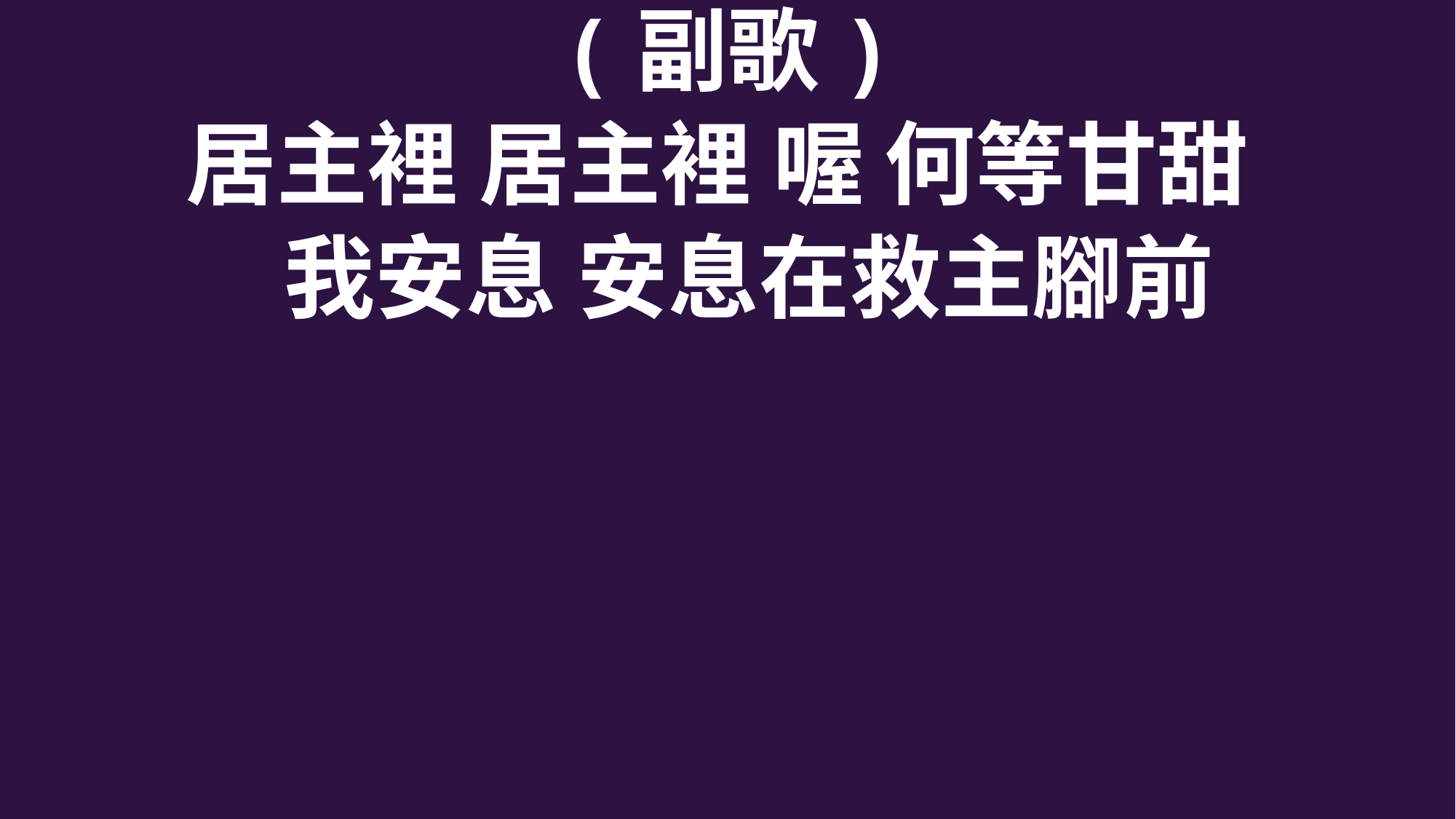

(副歌)
居主裡 居主裡 喔 何等甘甜
 我安息 安息在救主腳前